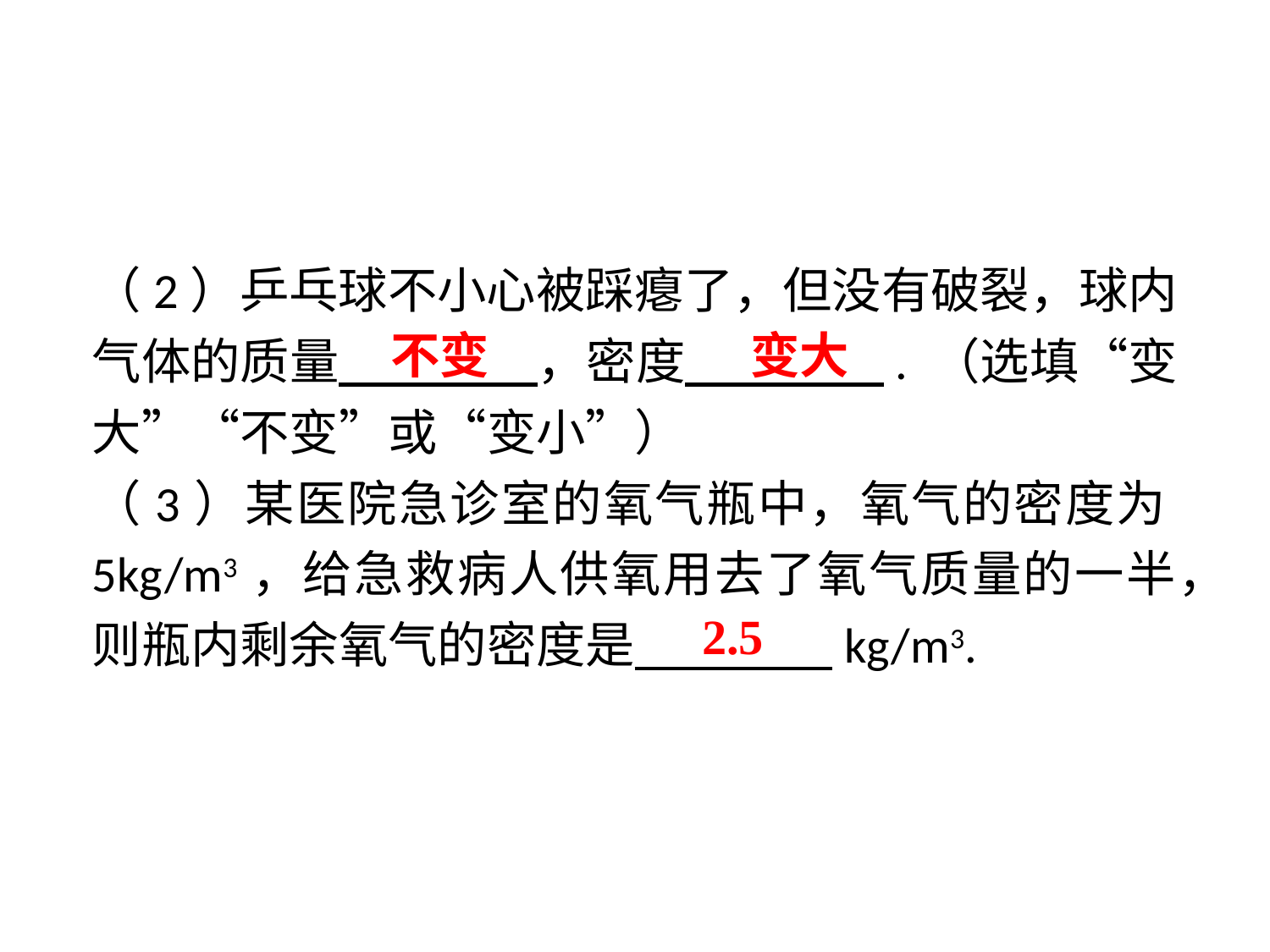

（2）乒乓球不小心被踩瘪了，但没有破裂，球内气体的质量     　    　，密度     　    　. （选填“变大”“不变”或“变小”）
（3）某医院急诊室的氧气瓶中，氧气的密度为5kg/m3，给急救病人供氧用去了氧气质量的一半，则瓶内剩余氧气的密度是     　    　kg/m3.
不变
变大
2.5